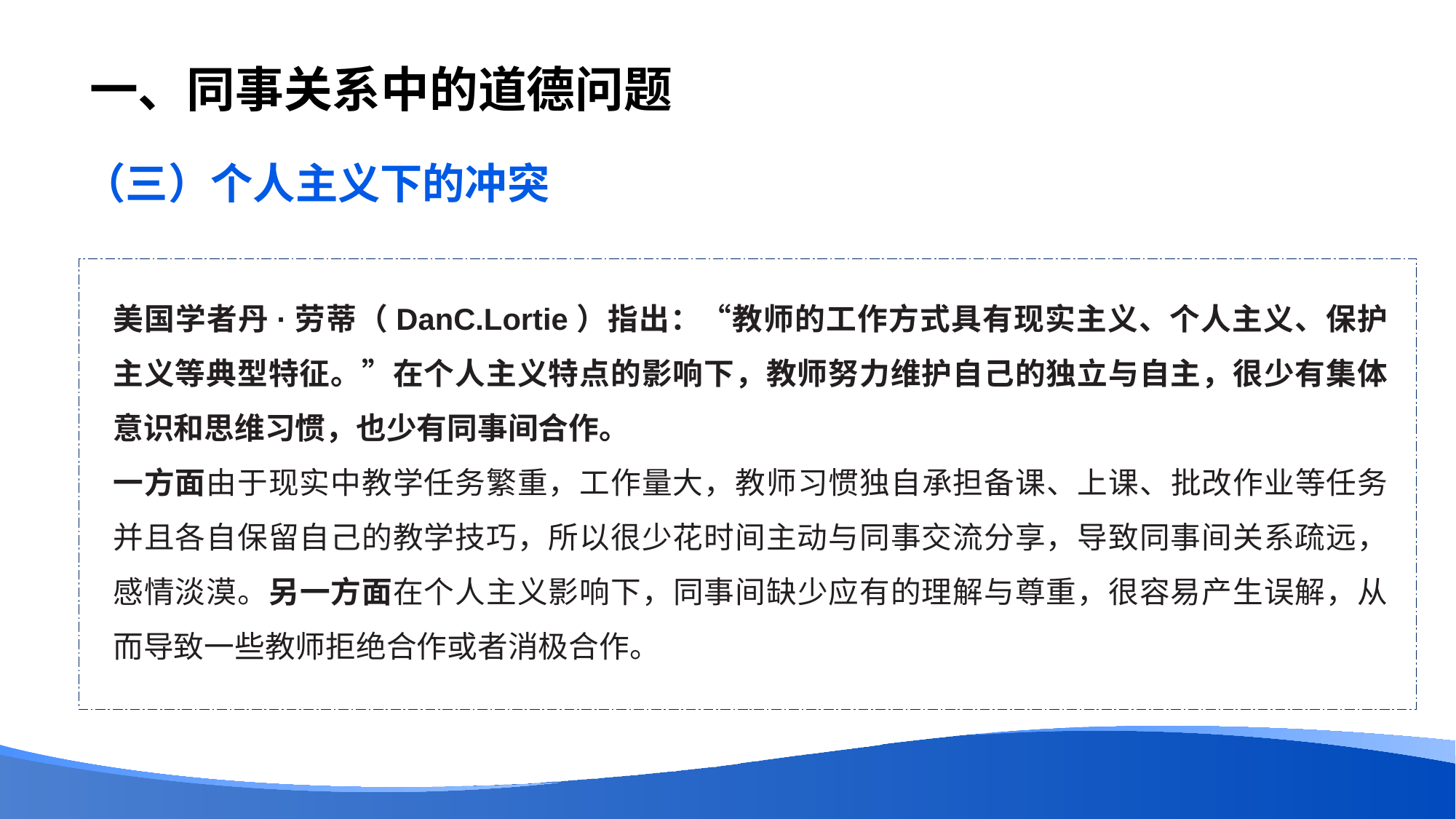

# 一、同事关系中的道德问题
（三）个人主义下的冲突

美国学者丹·劳蒂（DanC.Lortie）指出：“教师的工作方式具有现实主义、个人主义、保护主义等典型特征。”在个人主义特点的影响下，教师努力维护自己的独立与自主，很少有集体意识和思维习惯，也少有同事间合作。
一方面由于现实中教学任务繁重，工作量大，教师习惯独自承担备课、上课、批改作业等任务并且各自保留自己的教学技巧，所以很少花时间主动与同事交流分享，导致同事间关系疏远，感情淡漠。另一方面在个人主义影响下，同事间缺少应有的理解与尊重，很容易产生误解，从而导致一些教师拒绝合作或者消极合作。